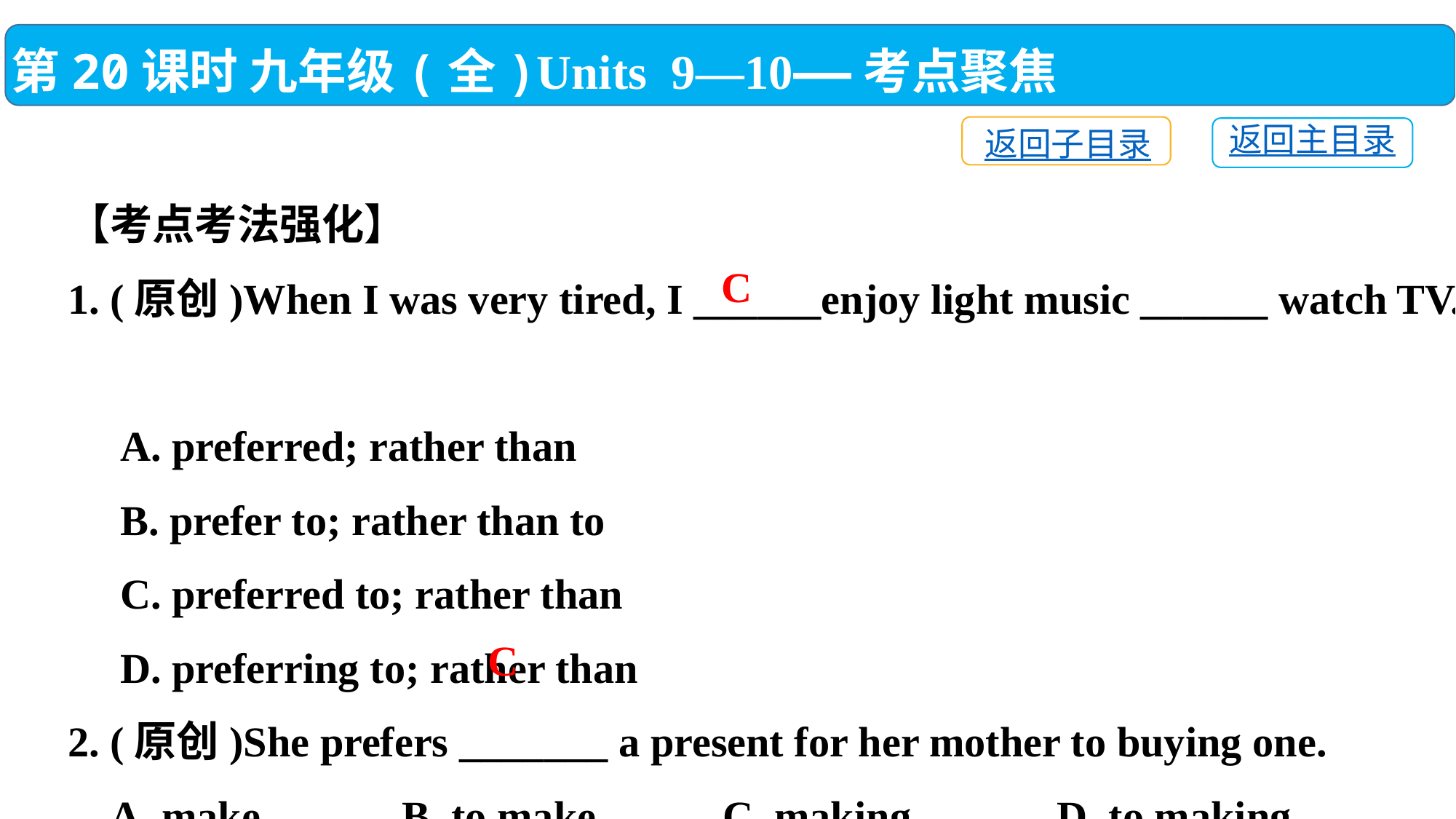

第20课时 九年级(全)Units  9—10——考点聚焦

返回子目录
返回主目录
【考点考法强化】
1. (原创)When I was very tired, I ______enjoy light music ______ watch TV.
     A. preferred; rather than
     B. prefer to; rather than to
     C. preferred to; rather than
     D. preferring to; rather than
2. (原创)She prefers _______ a present for her mother to buying one.
    A. make	           B. to make            C. making	           D. to making

C
C